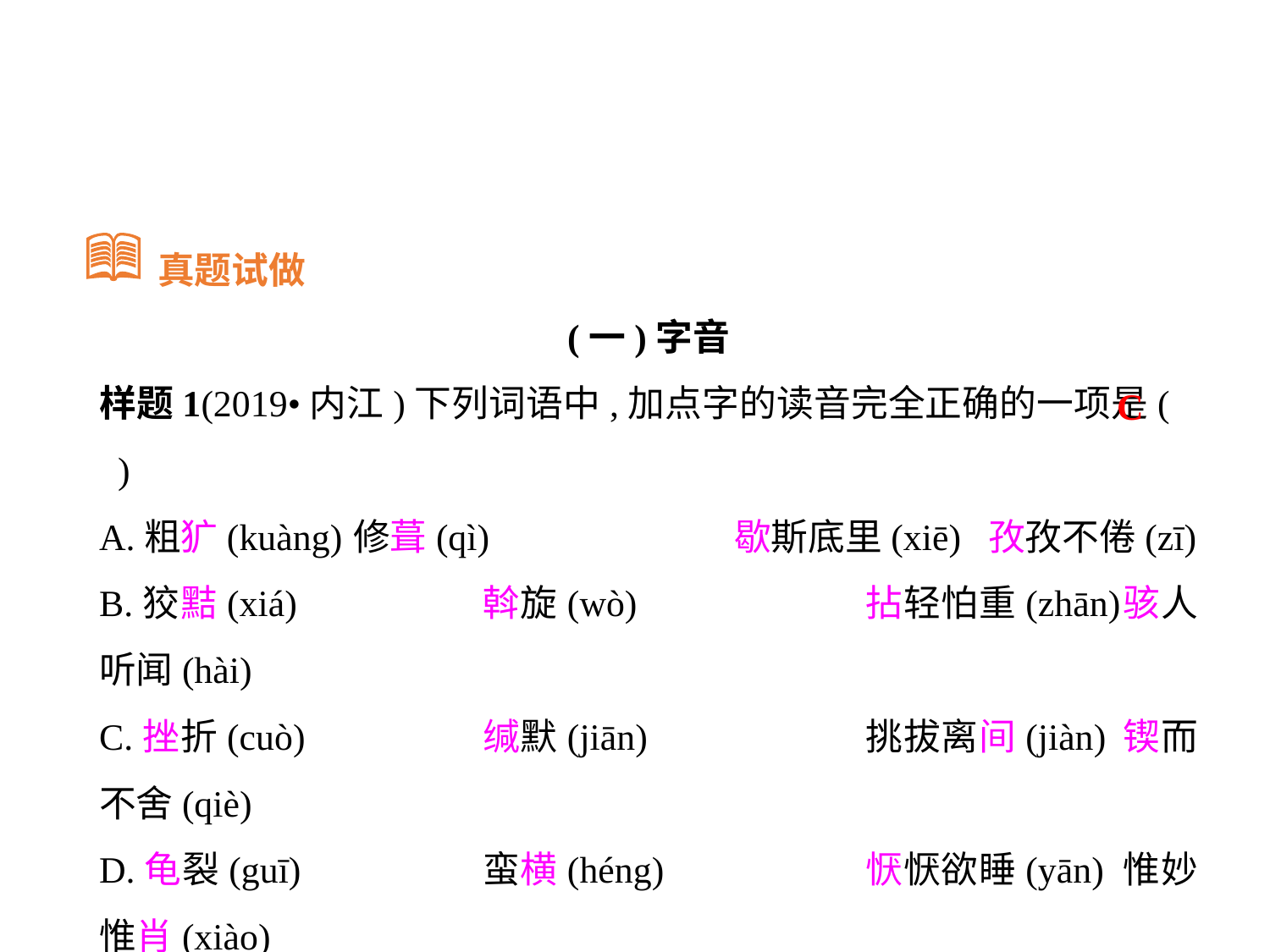

真题试做
(一)字音
样题1(2019•内江)下列词语中,加点字的读音完全正确的一项是(      )
A.粗犷(kuàng)	修葺(qì)		歇斯底里(xiē)	孜孜不倦(zī)
B.狡黠(xiá)		斡旋(wò)		拈轻怕重(zhān)	骇人听闻(hài)
C.挫折(cuò)		缄默(jiān)		挑拔离间(jiàn)	锲而不舍(qiè)
D.龟裂(guī)		蛮横(héng)		恹恹欲睡(yān)	惟妙惟肖(xiào)

C